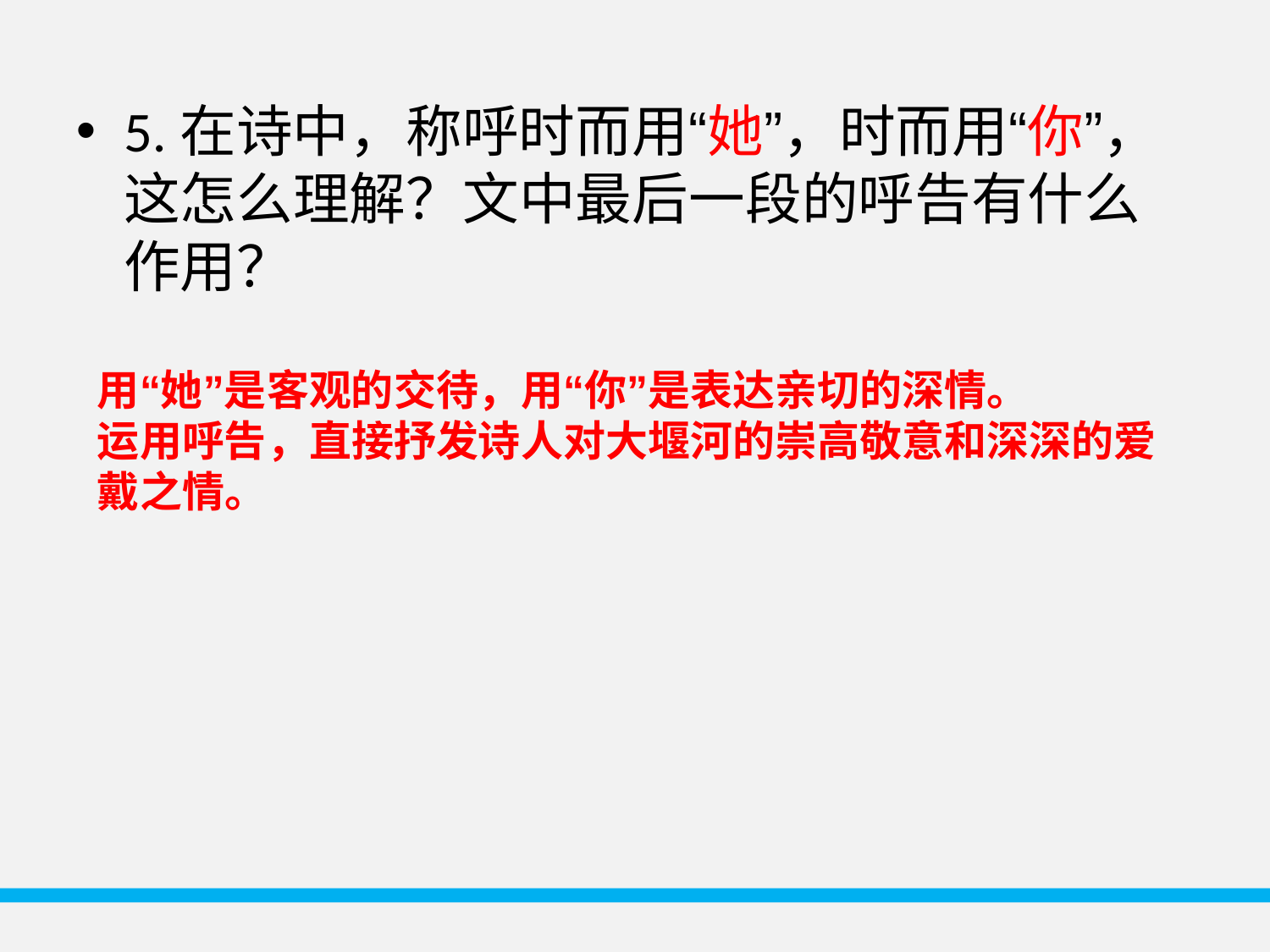

5.在诗中，称呼时而用“她”，时而用“你”，这怎么理解？文中最后一段的呼告有什么作用？

用“她”是客观的交待，用“你”是表达亲切的深情。
运用呼告，直接抒发诗人对大堰河的崇高敬意和深深的爱戴之情。